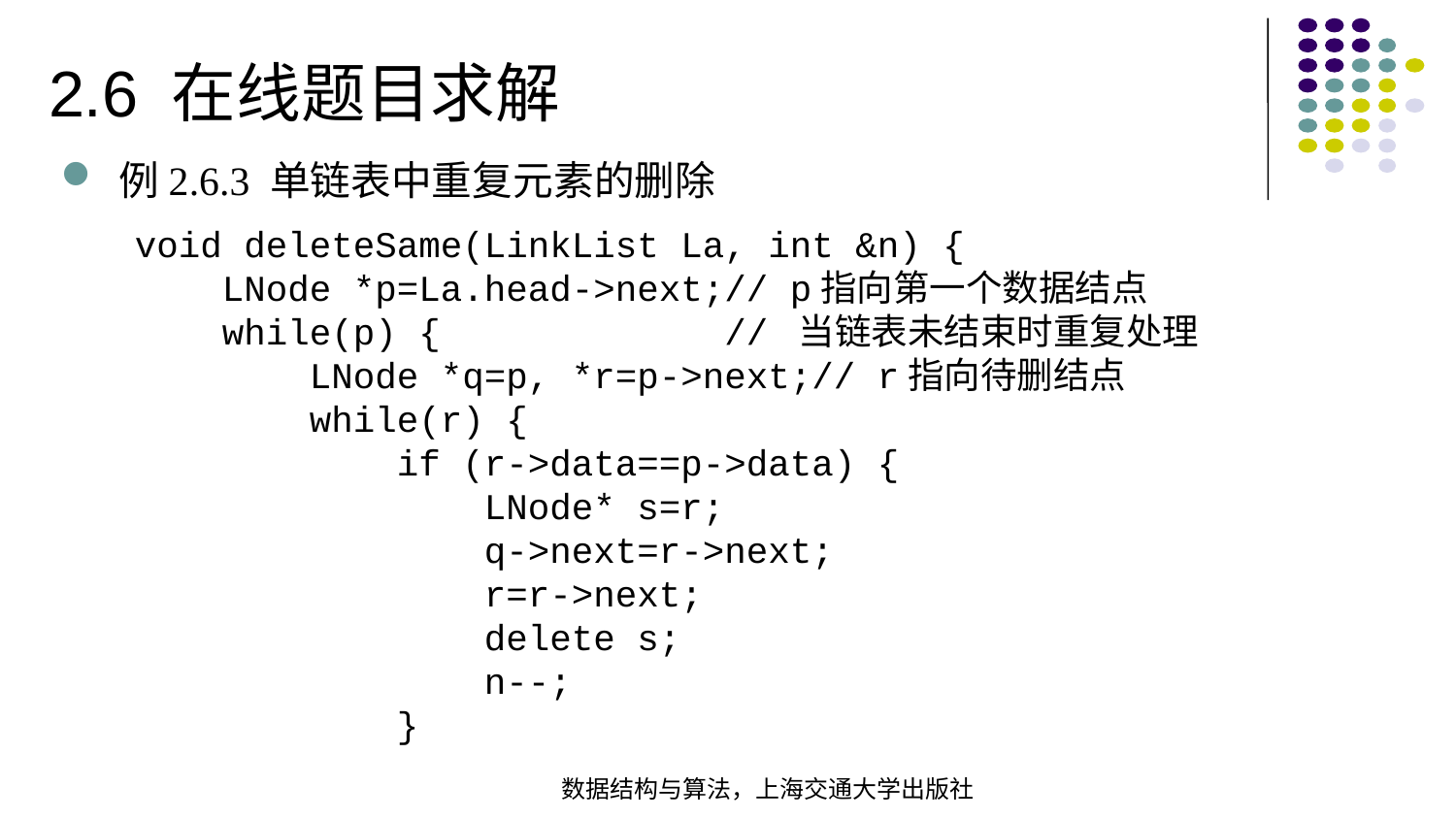

2.6 在线题目求解
例2.6.3 单链表中重复元素的删除
void deleteSame(LinkList La, int &n) {    LNode *p=La.head->next;// p指向第一个数据结点    while(p) {             // 当链表未结束时重复处理        LNode *q=p, *r=p->next;// r指向待删结点        while(r) {            if (r->data==p->data) {                LNode* s=r;                q->next=r->next;                r=r->next;                delete s;                n--;            }